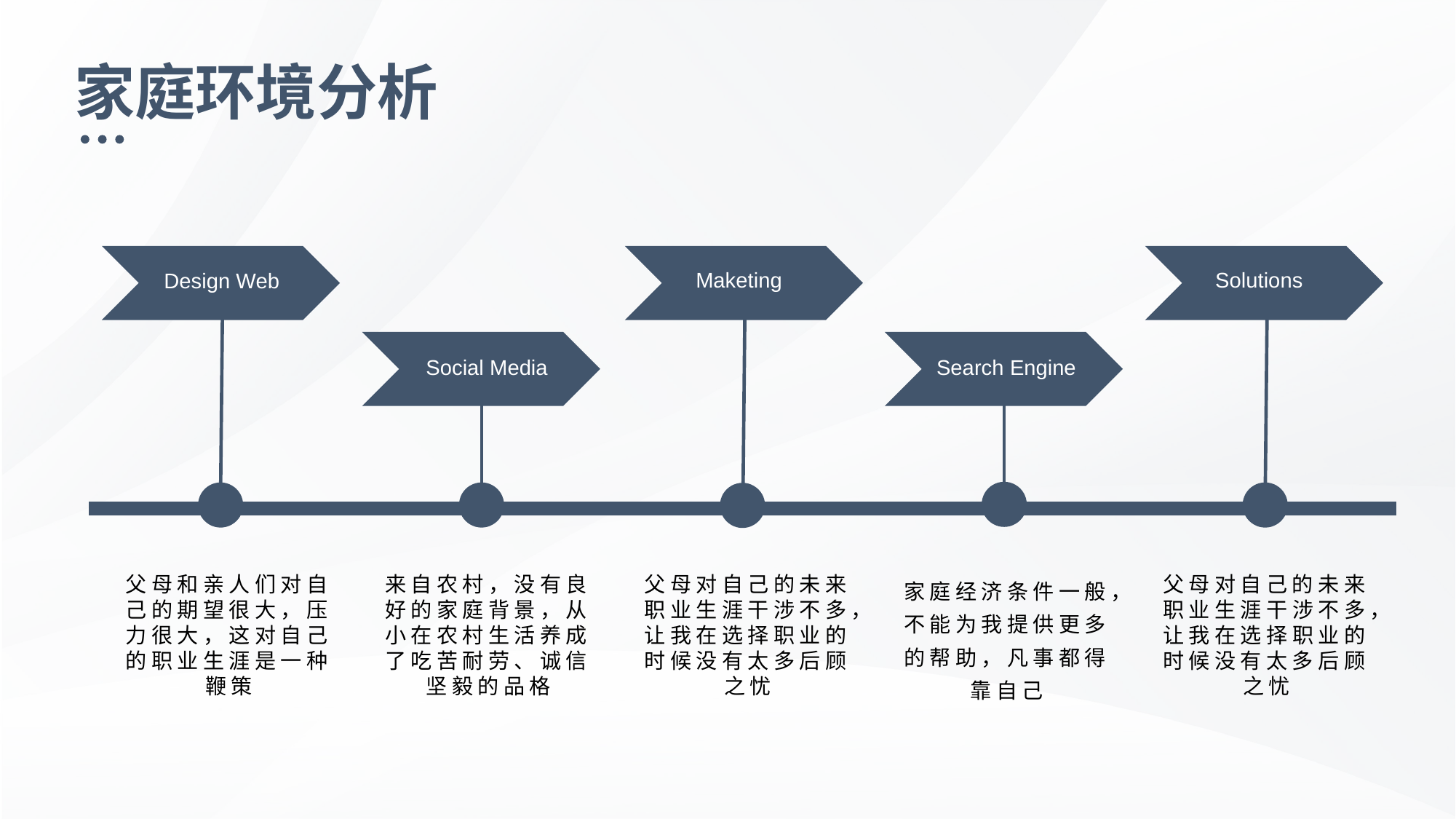

家庭环境分析

Solutions

Maketing

Design Web

Social Media

Search Engine

来自农村，没有良好的家庭背景，从小在农村生活养成了吃苦耐劳、诚信坚毅的品格
父母对自己的未来职业生涯干涉不多，让我在选择职业的时候没有太多后顾之忧
家庭经济条件一般，不能为我提供更多的帮助，凡事都得靠自己
父母对自己的未来职业生涯干涉不多，让我在选择职业的时候没有太多后顾之忧
父母和亲人们对自己的期望很大，压力很大，这对自己的职业生涯是一种鞭策